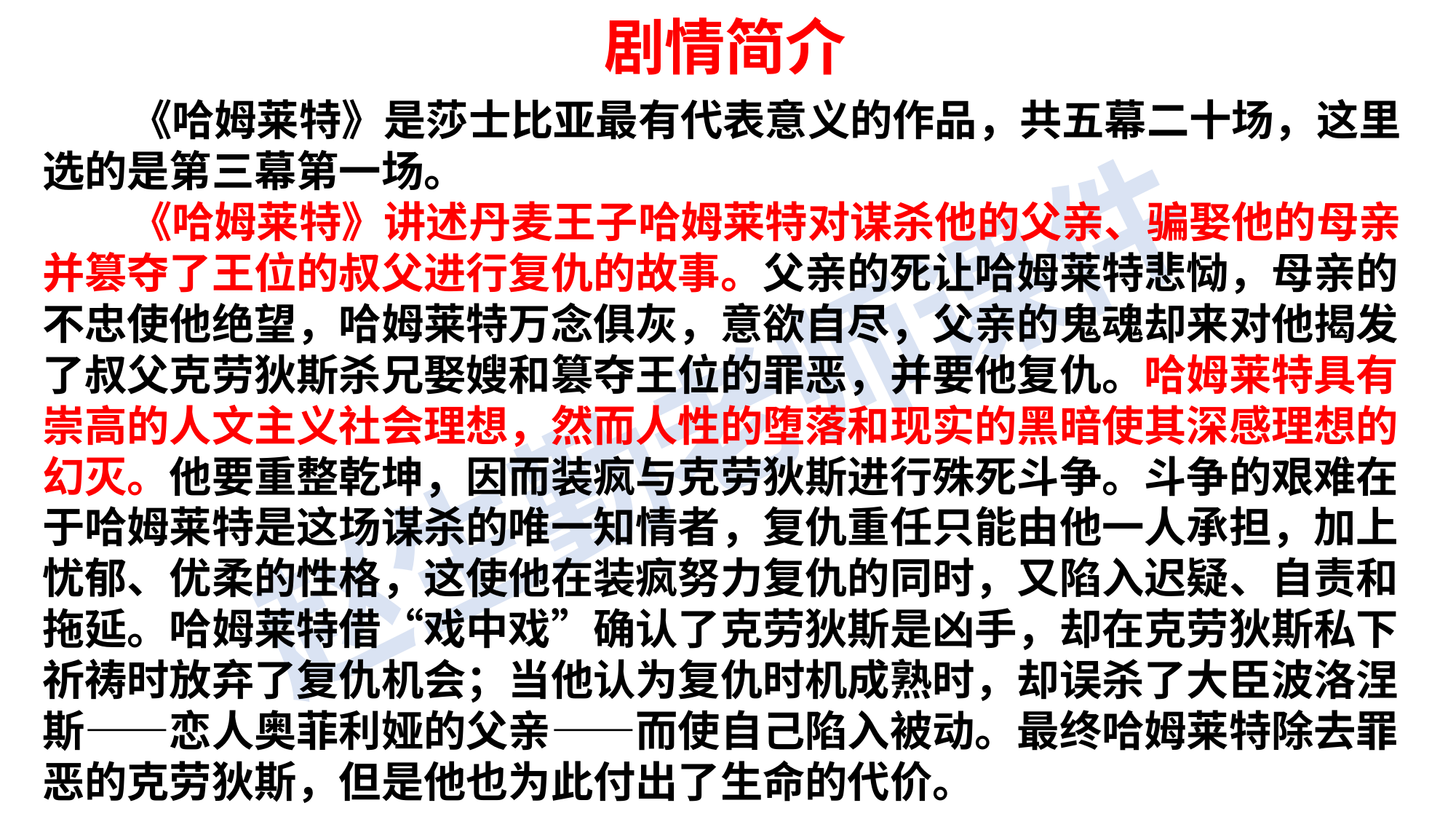

剧情简介
        《哈姆莱特》是莎士比亚最有代表意义的作品，共五幕二十场，这里选的是第三幕第一场。
        《哈姆莱特》讲述丹麦王子哈姆莱特对谋杀他的父亲、骗娶他的母亲并篡夺了王位的叔父进行复仇的故事。父亲的死让哈姆莱特悲恸，母亲的不忠使他绝望，哈姆莱特万念俱灰，意欲自尽，父亲的鬼魂却来对他揭发了叔父克劳狄斯杀兄娶嫂和篡夺王位的罪恶，并要他复仇。哈姆莱特具有崇高的人文主义社会理想，然而人性的堕落和现实的黑暗使其深感理想的幻灭。他要重整乾坤，因而装疯与克劳狄斯进行殊死斗争。斗争的艰难在于哈姆莱特是这场谋杀的唯一知情者，复仇重任只能由他一人承担，加上忧郁、优柔的性格，这使他在装疯努力复仇的同时，又陷入迟疑、自责和拖延。哈姆莱特借“戏中戏”确认了克劳狄斯是凶手，却在克劳狄斯私下祈祷时放弃了复仇机会；当他认为复仇时机成熟时，却误杀了大臣波洛涅斯——恋人奥菲利娅的父亲——而使自己陷入被动。最终哈姆莱特除去罪恶的克劳狄斯，但是他也为此付出了生命的代价。